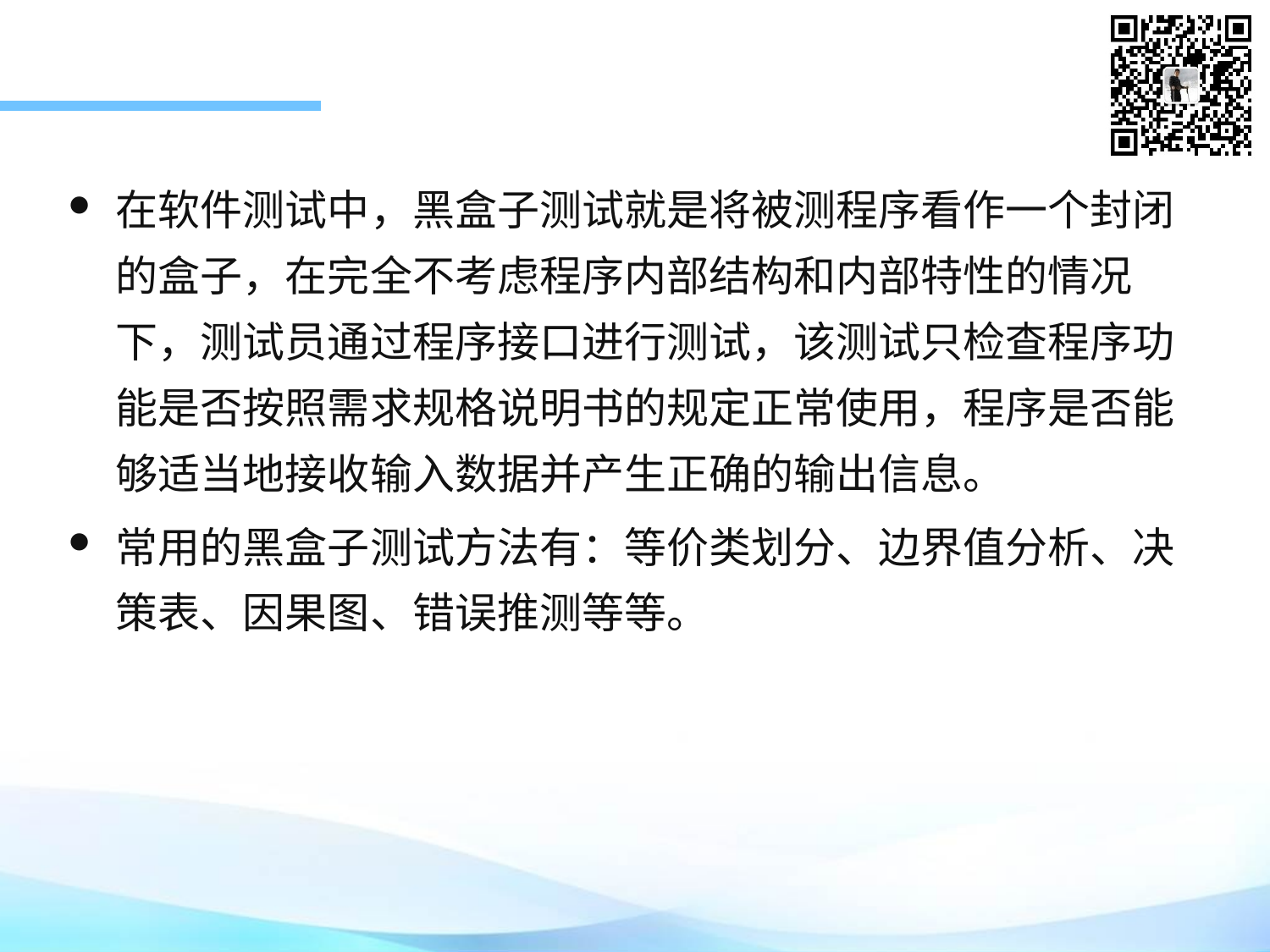

在软件测试中，黑盒子测试就是将被测程序看作一个封闭的盒子，在完全不考虑程序内部结构和内部特性的情况下，测试员通过程序接口进行测试，该测试只检查程序功能是否按照需求规格说明书的规定正常使用，程序是否能够适当地接收输入数据并产生正确的输出信息。
常用的黑盒子测试方法有：等价类划分、边界值分析、决策表、因果图、错误推测等等。